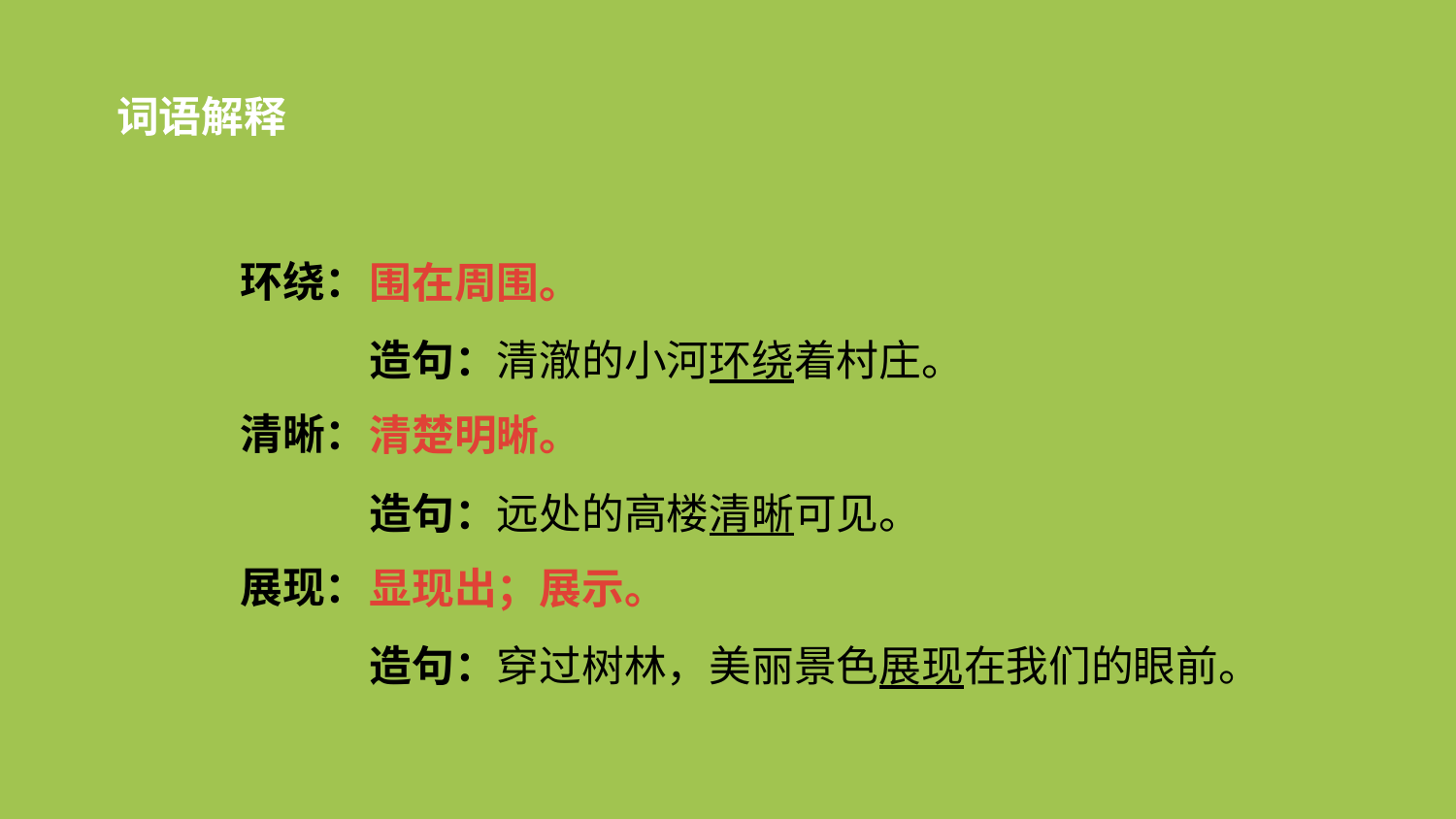

词语解释
环绕：

清晰：

展现：
围在周围。

清楚明晰。

显现出；展示。
造句：清澈的小河环绕着村庄。

造句：远处的高楼清晰可见。

造句：穿过树林，美丽景色展现在我们的眼前。